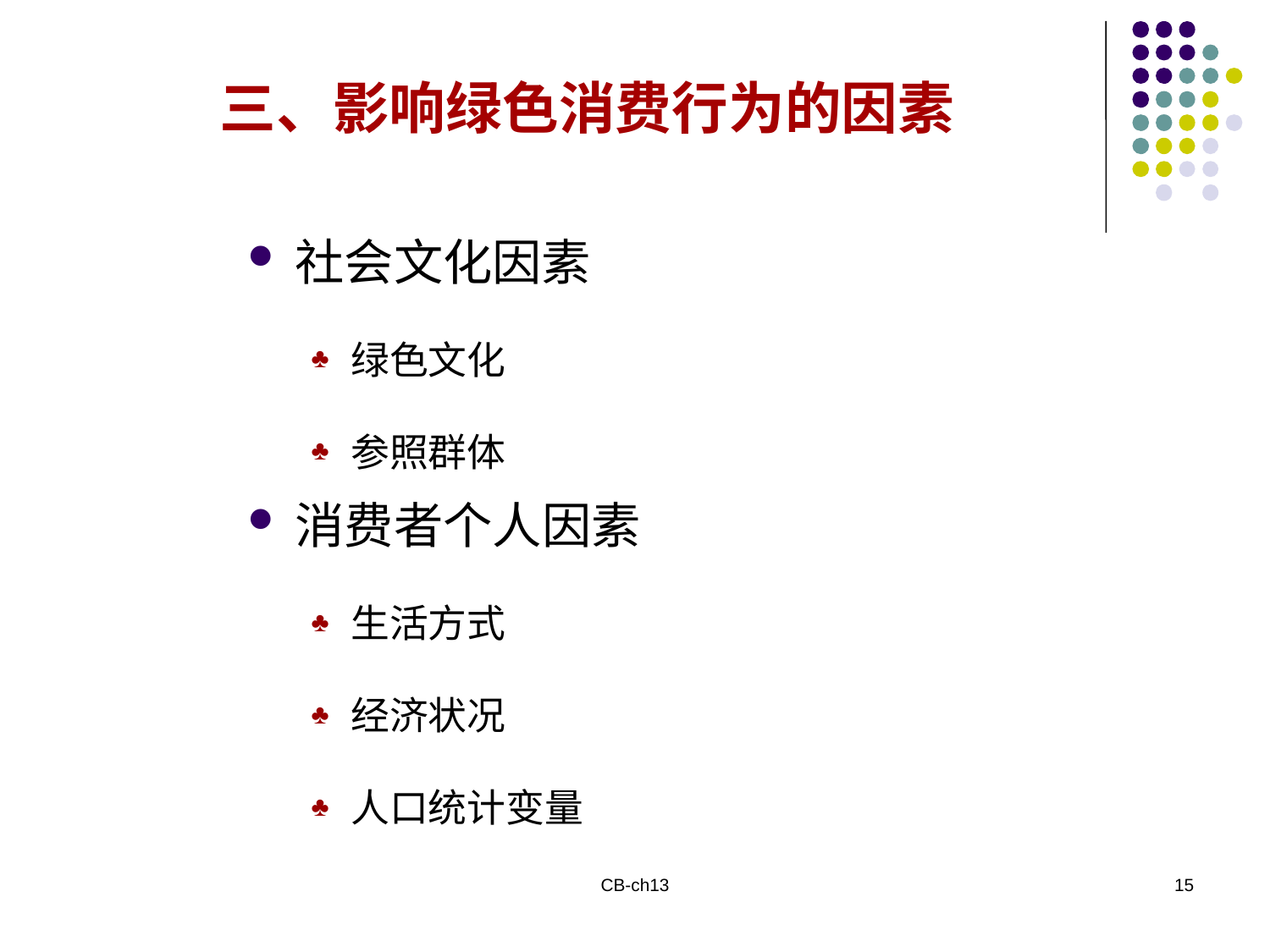

三、影响绿色消费行为的因素
社会文化因素
绿色文化
参照群体
消费者个人因素
生活方式
经济状况
人口统计变量
CB-ch13
15